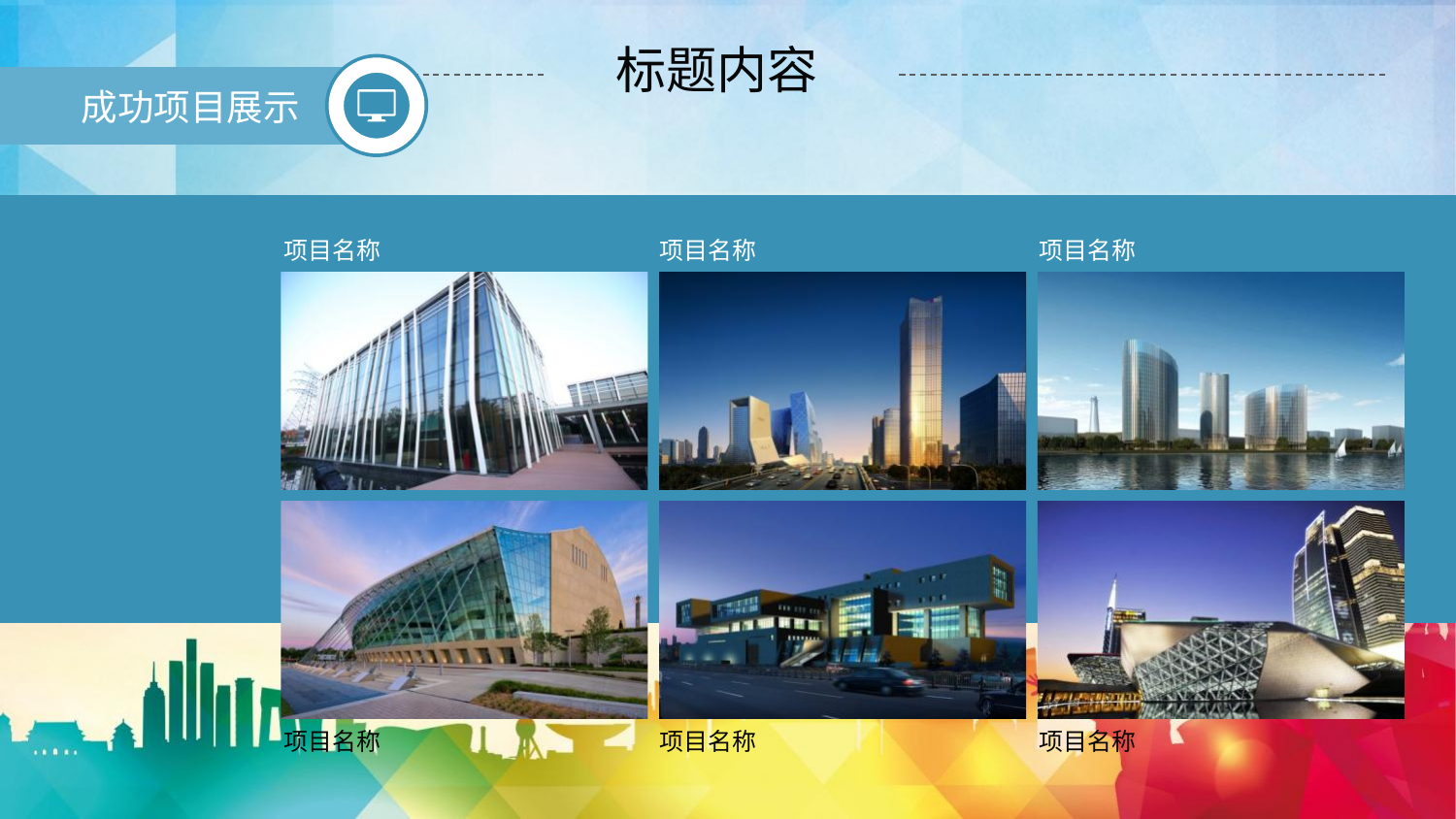

标题内容

成功项目展示

项目名称
项目名称
项目名称

项目名称
项目名称
项目名称